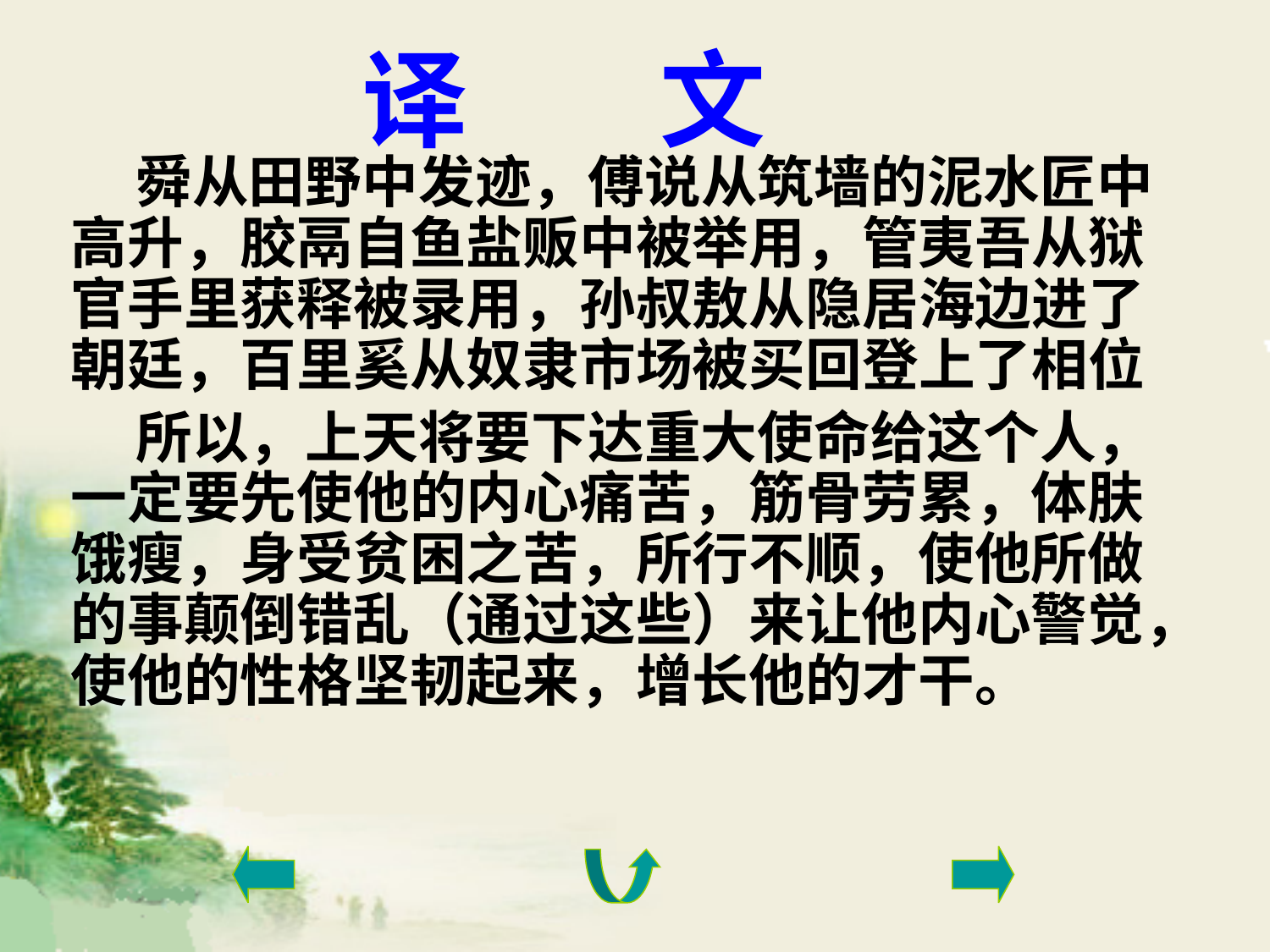

# 译        文
    舜从田野中发迹，傅说从筑墙的泥水匠中高升，胶鬲自鱼盐贩中被举用，管夷吾从狱官手里获释被录用，孙叔敖从隐居海边进了朝廷，百里奚从奴隶市场被买回登上了相位
    所以，上天将要下达重大使命给这个人，一定要先使他的内心痛苦，筋骨劳累，体肤饿瘦，身受贫困之苦，所行不顺，使他所做的事颠倒错乱（通过这些）来让他内心警觉，使他的性格坚韧起来，增长他的才干。